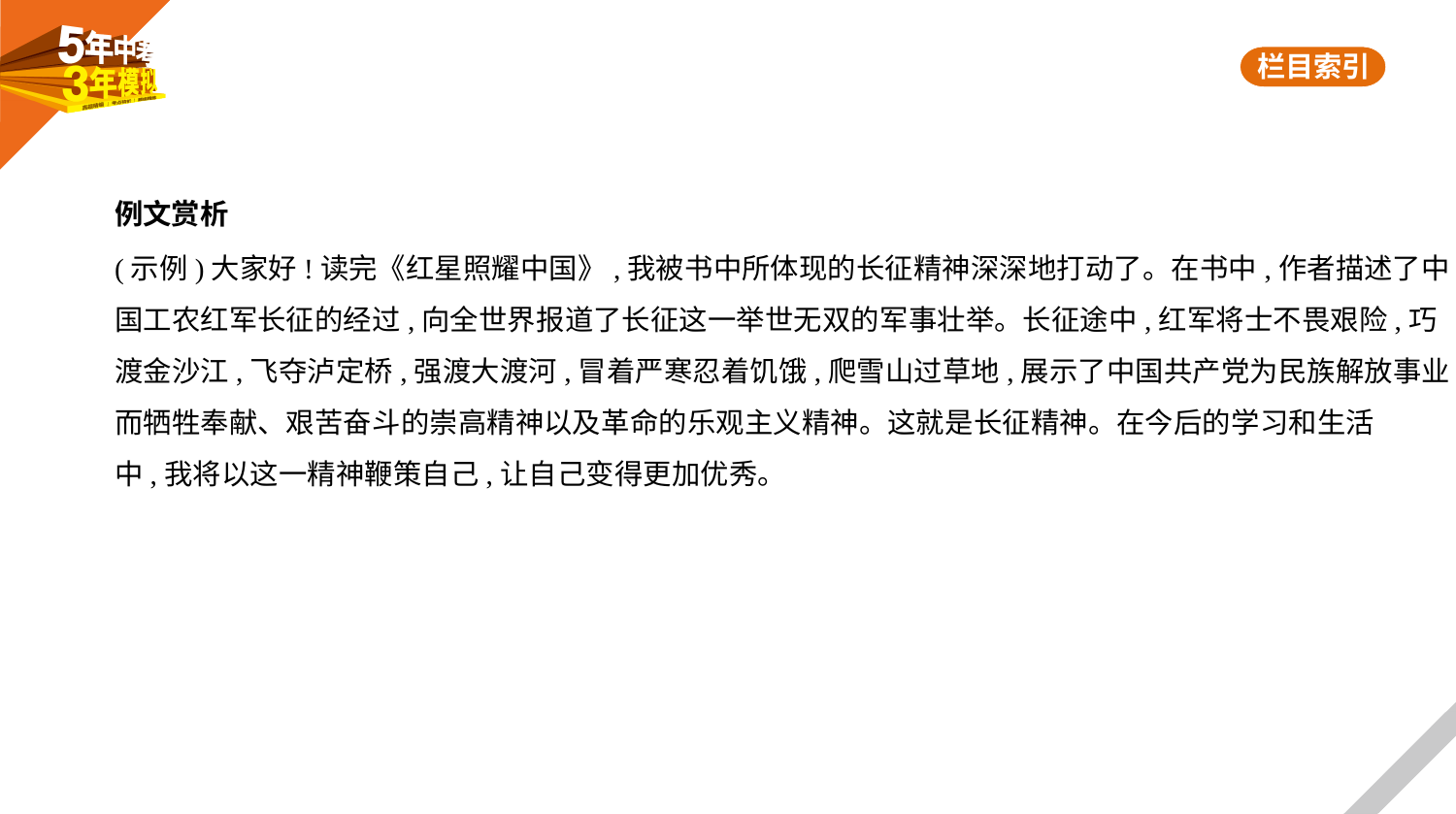

例文赏析
(示例)大家好!读完《红星照耀中国》,我被书中所体现的长征精神深深地打动了。在书中,作者描述了中
国工农红军长征的经过,向全世界报道了长征这一举世无双的军事壮举。长征途中,红军将士不畏艰险,巧
渡金沙江,飞夺泸定桥,强渡大渡河,冒着严寒忍着饥饿,爬雪山过草地,展示了中国共产党为民族解放事业
而牺牲奉献、艰苦奋斗的崇高精神以及革命的乐观主义精神。这就是长征精神。在今后的学习和生活
中,我将以这一精神鞭策自己,让自己变得更加优秀。